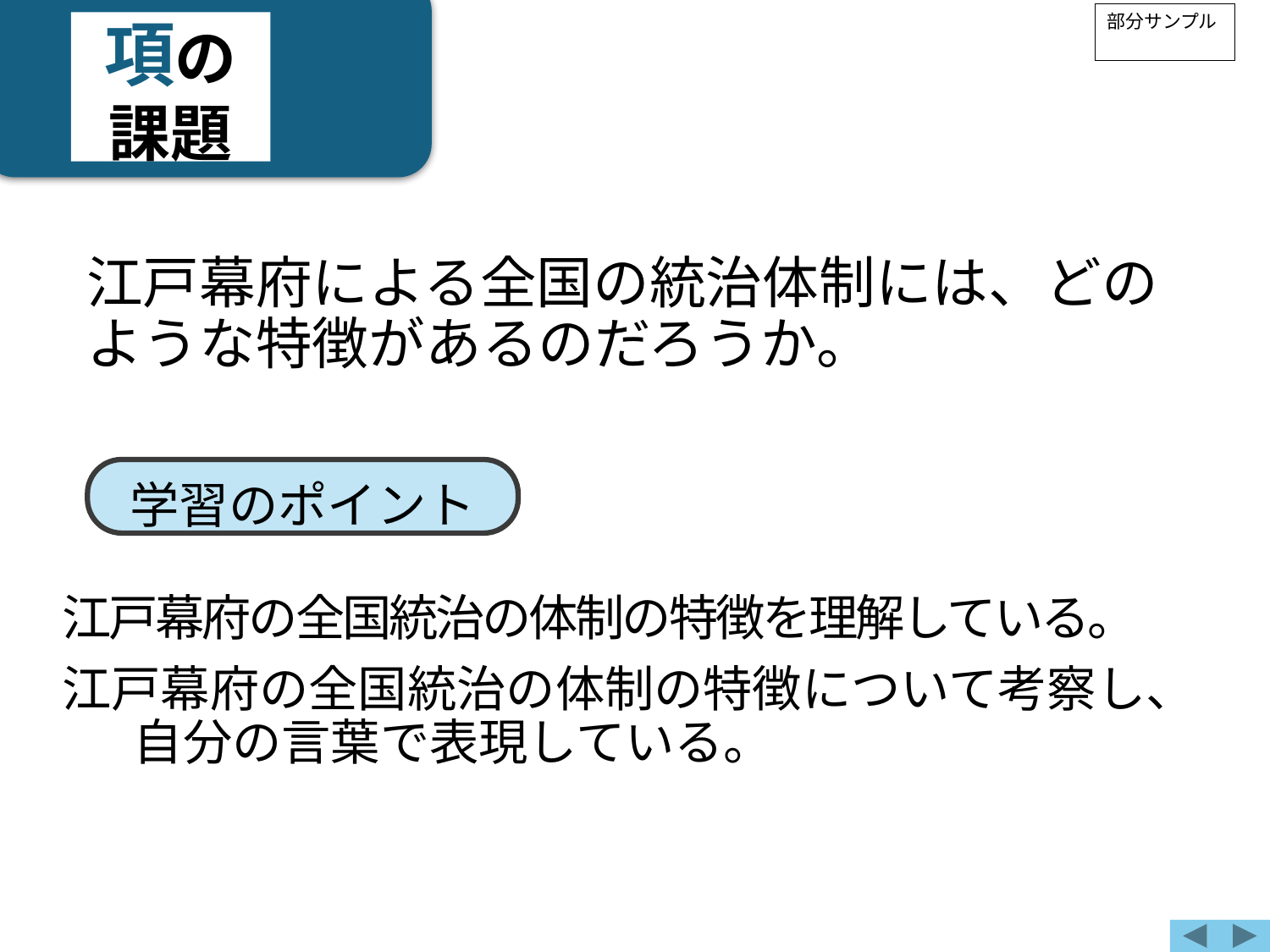

項の
課題
部分サンプル
江戸幕府による全国の統治体制には、どのような特徴があるのだろうか。
学習のポイント
江戸幕府の全国統治の体制の特徴を理解している。
江戸幕府の全国統治の体制の特徴について考察し、自分の言葉で表現している。